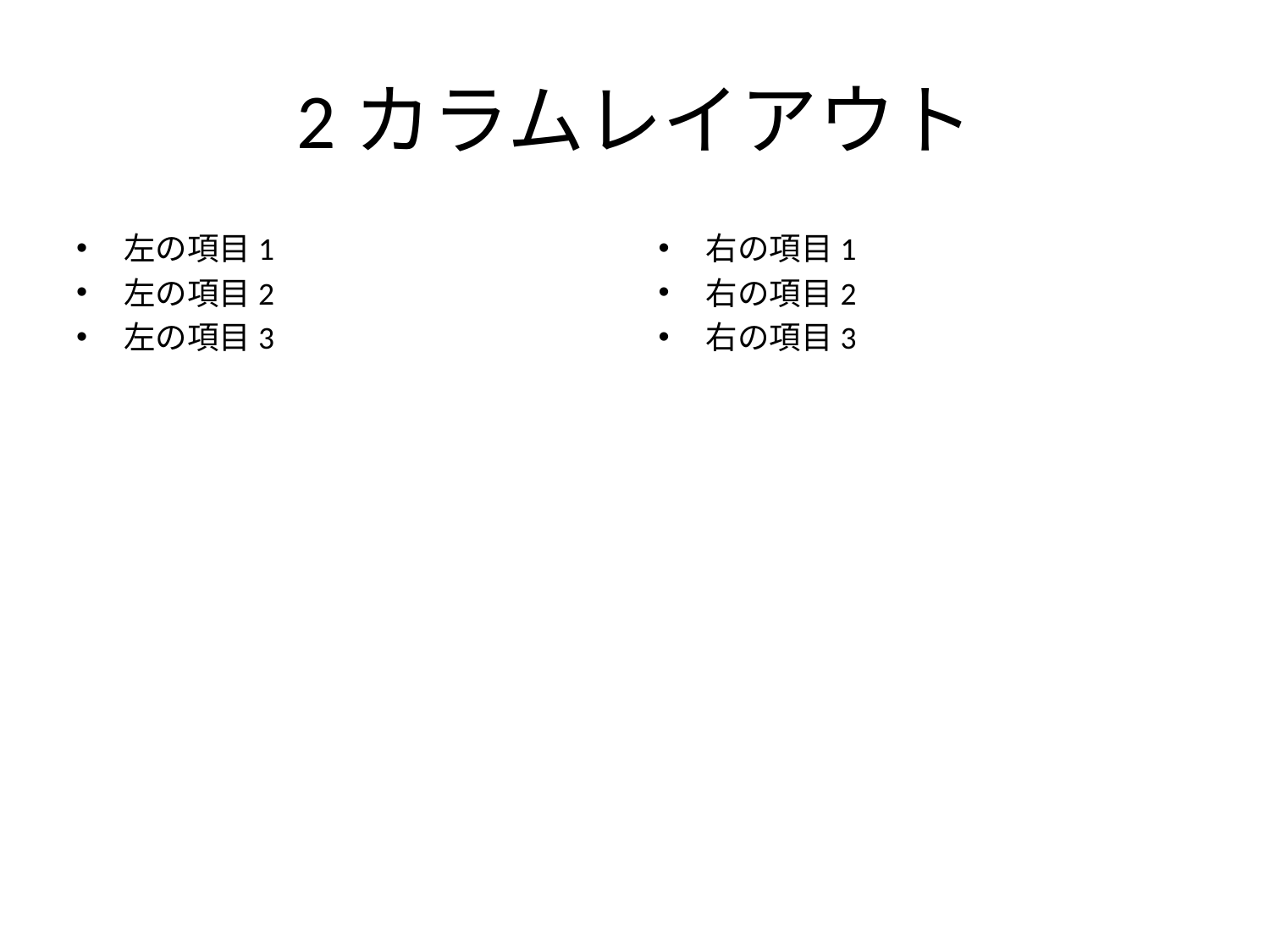

# 2カラムレイアウト
左の項目1
左の項目2
左の項目3
右の項目1
右の項目2
右の項目3